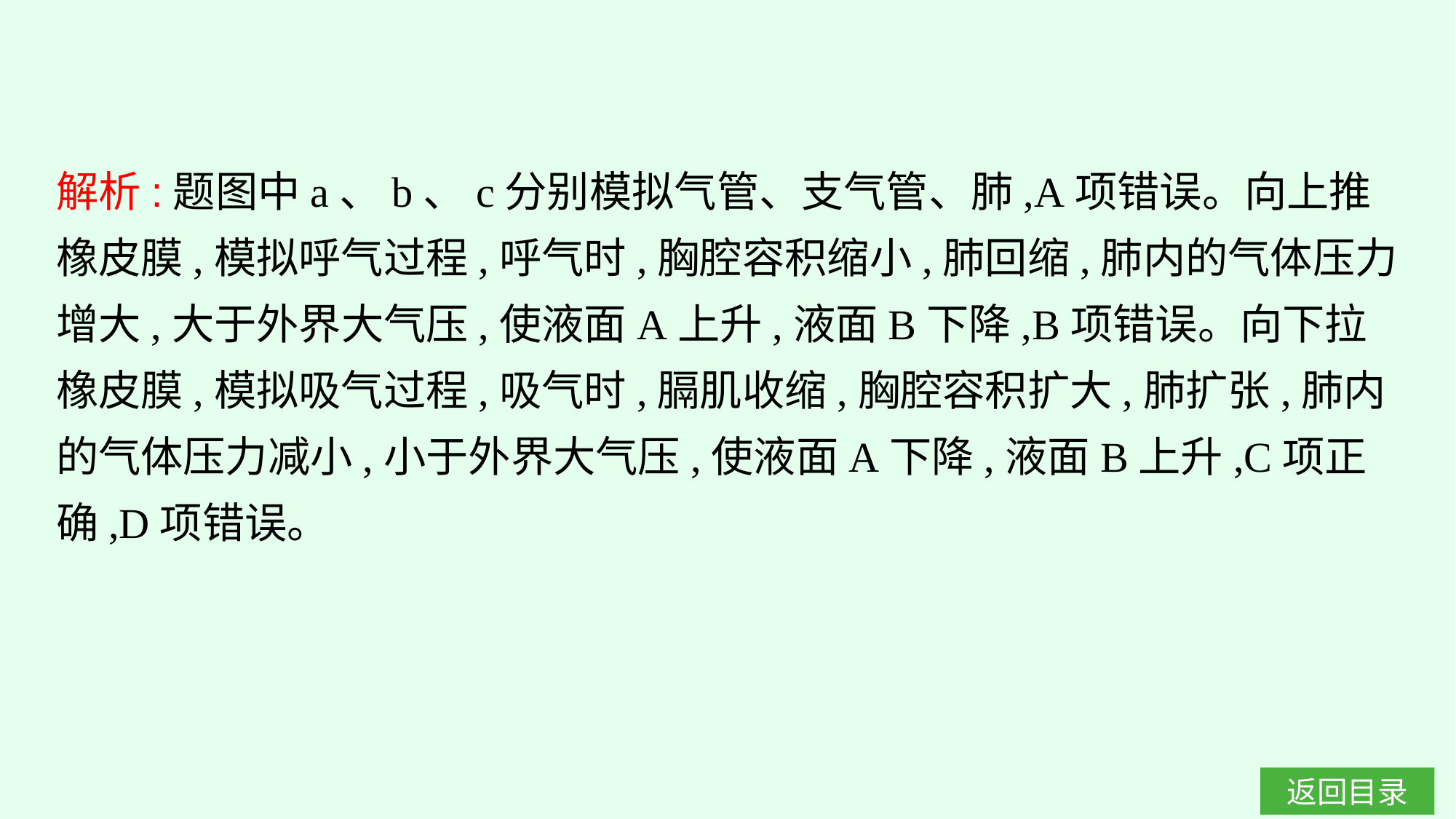

解析:题图中a、b、c分别模拟气管、支气管、肺,A项错误。向上推橡皮膜,模拟呼气过程,呼气时,胸腔容积缩小,肺回缩,肺内的气体压力增大,大于外界大气压,使液面A上升,液面B下降,B项错误。向下拉橡皮膜,模拟吸气过程,吸气时,膈肌收缩,胸腔容积扩大,肺扩张,肺内的气体压力减小,小于外界大气压,使液面A下降,液面B上升,C项正确,D项错误。